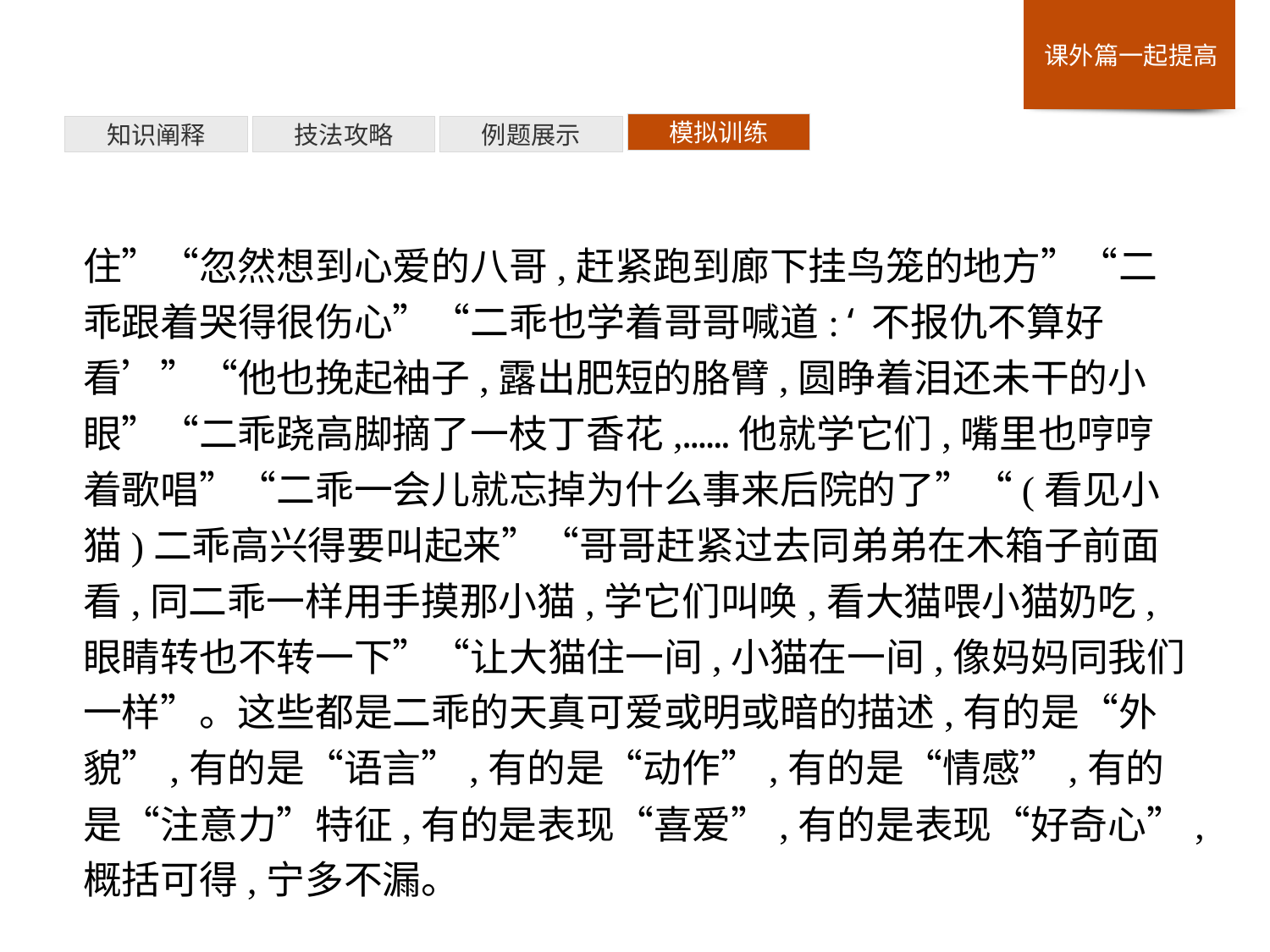

模拟训练
例题展示
技法攻略
知识阐释
住”“忽然想到心爱的八哥,赶紧跑到廊下挂鸟笼的地方”“二乖跟着哭得很伤心”“二乖也学着哥哥喊道:‘不报仇不算好看’”“他也挽起袖子,露出肥短的胳臂,圆睁着泪还未干的小眼”“二乖跷高脚摘了一枝丁香花,……他就学它们,嘴里也哼哼着歌唱”“二乖一会儿就忘掉为什么事来后院的了”“(看见小猫)二乖高兴得要叫起来”“哥哥赶紧过去同弟弟在木箱子前面看,同二乖一样用手摸那小猫,学它们叫唤,看大猫喂小猫奶吃,眼睛转也不转一下”“让大猫住一间,小猫在一间,像妈妈同我们一样”。这些都是二乖的天真可爱或明或暗的描述,有的是“外貌”,有的是“语言”,有的是“动作”,有的是“情感”,有的是“注意力”特征,有的是表现“喜爱”,有的是表现“好奇心”,概括可得,宁多不漏。